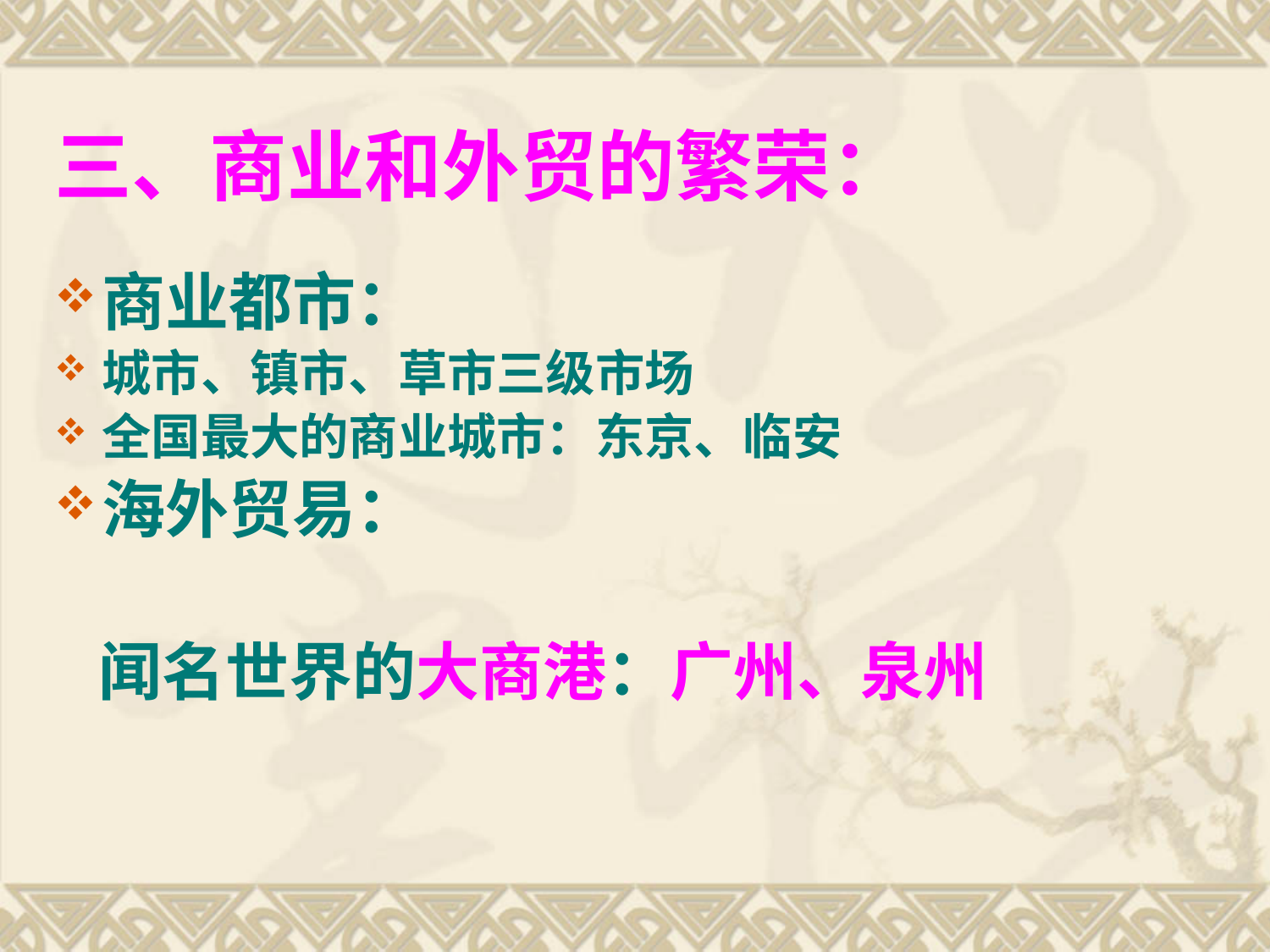

# 三、商业和外贸的繁荣：
商业都市：
城市、镇市、草市三级市场
全国最大的商业城市：东京、临安
海外贸易：

  闻名世界的大商港：广州、泉州